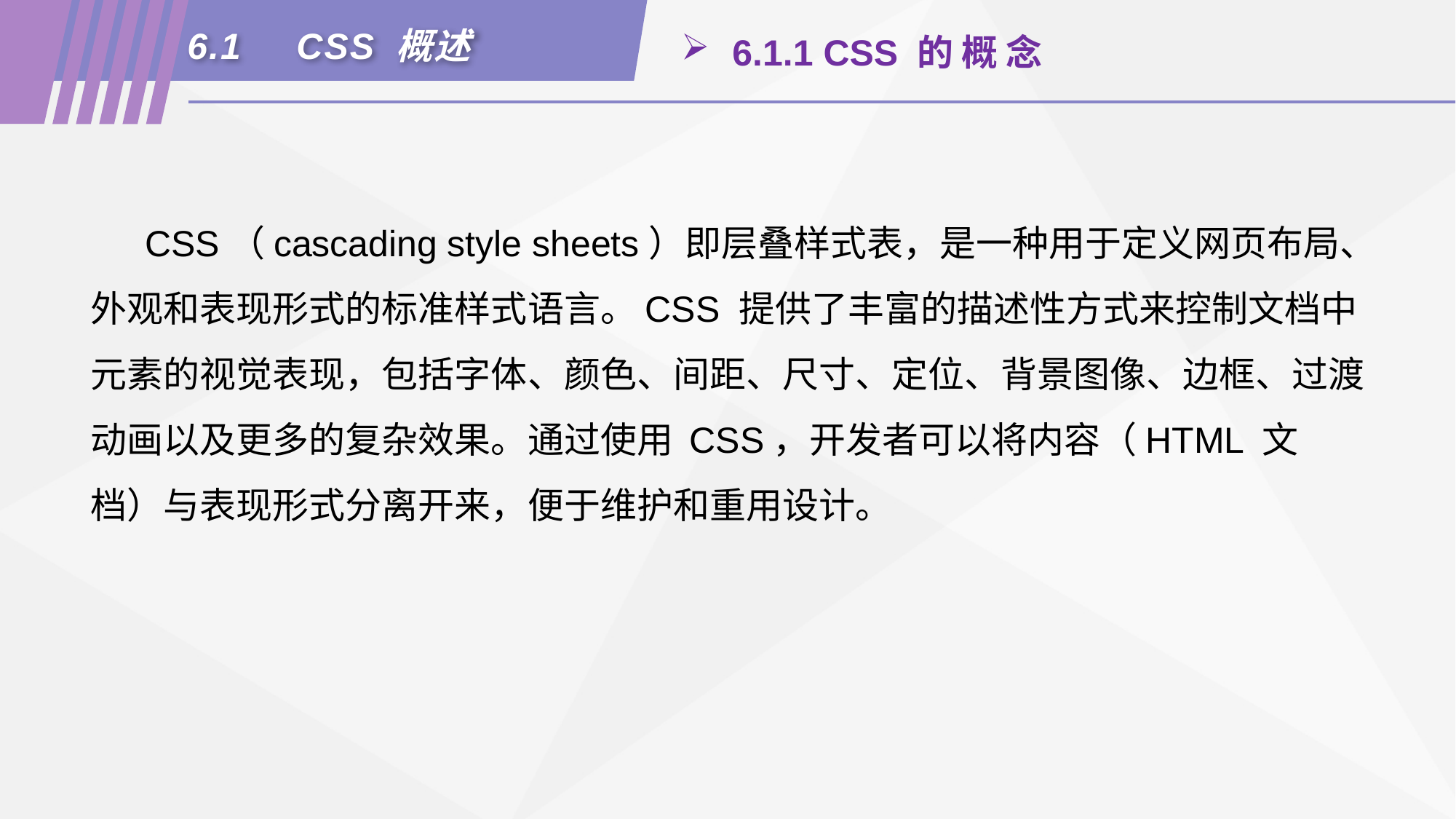

6.1	CSS 概述
 6.1.1 CSS 的 概 念
CSS（cascading style sheets）即层叠样式表，是一种用于定义网页布局、外观和表现形式的标准样式语言。CSS 提供了丰富的描述性方式来控制文档中元素的视觉表现，包括字体、颜色、间距、尺寸、定位、背景图像、边框、过渡动画以及更多的复杂效果。通过使用 CSS，开发者可以将内容（HTML 文档）与表现形式分离开来，便于维护和重用设计。